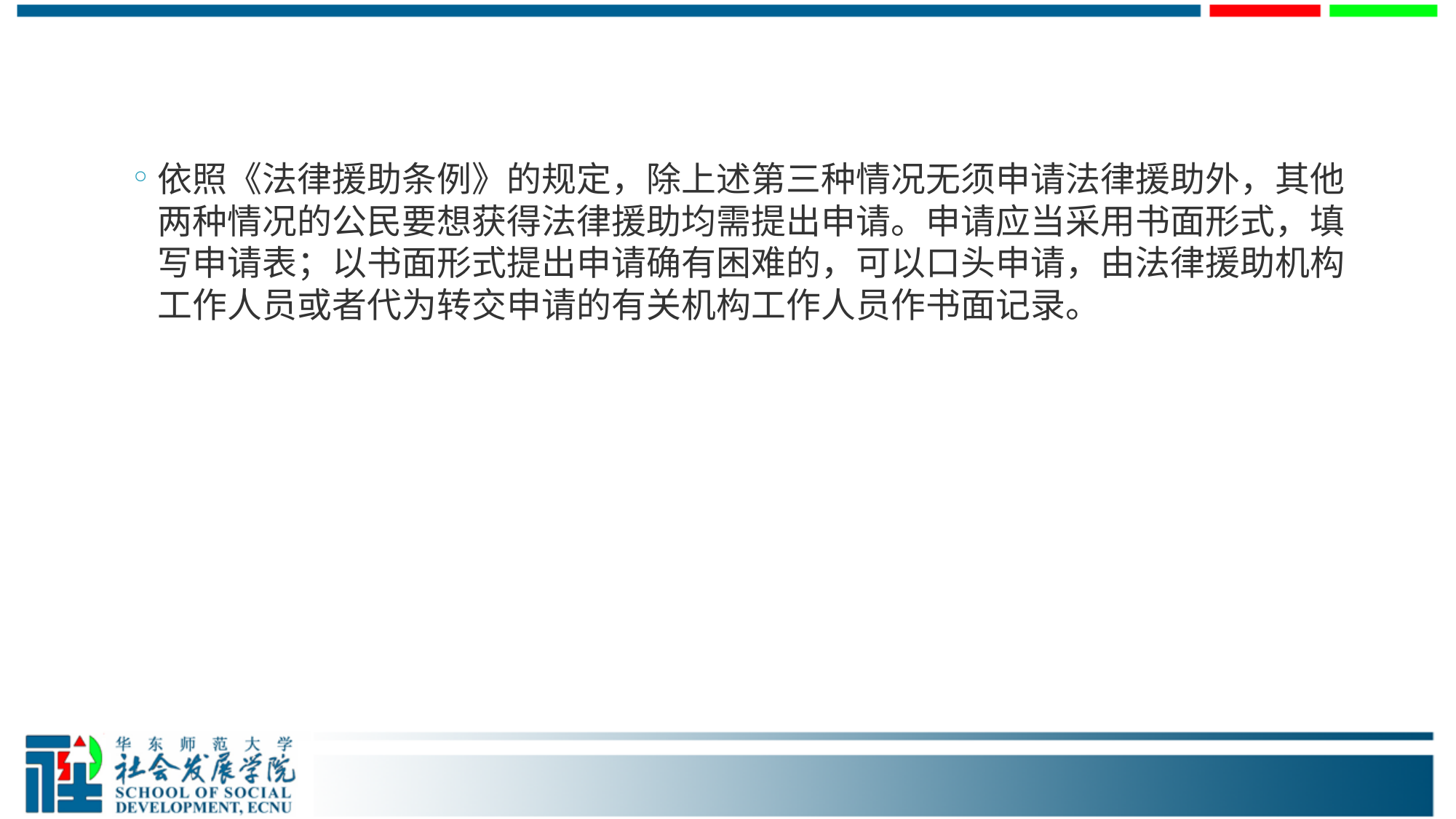

#
依照《法律援助条例》的规定，除上述第三种情况无须申请法律援助外，其他两种情况的公民要想获得法律援助均需提出申请。申请应当采用书面形式，填写申请表；以书面形式提出申请确有困难的，可以口头申请，由法律援助机构工作人员或者代为转交申请的有关机构工作人员作书面记录。